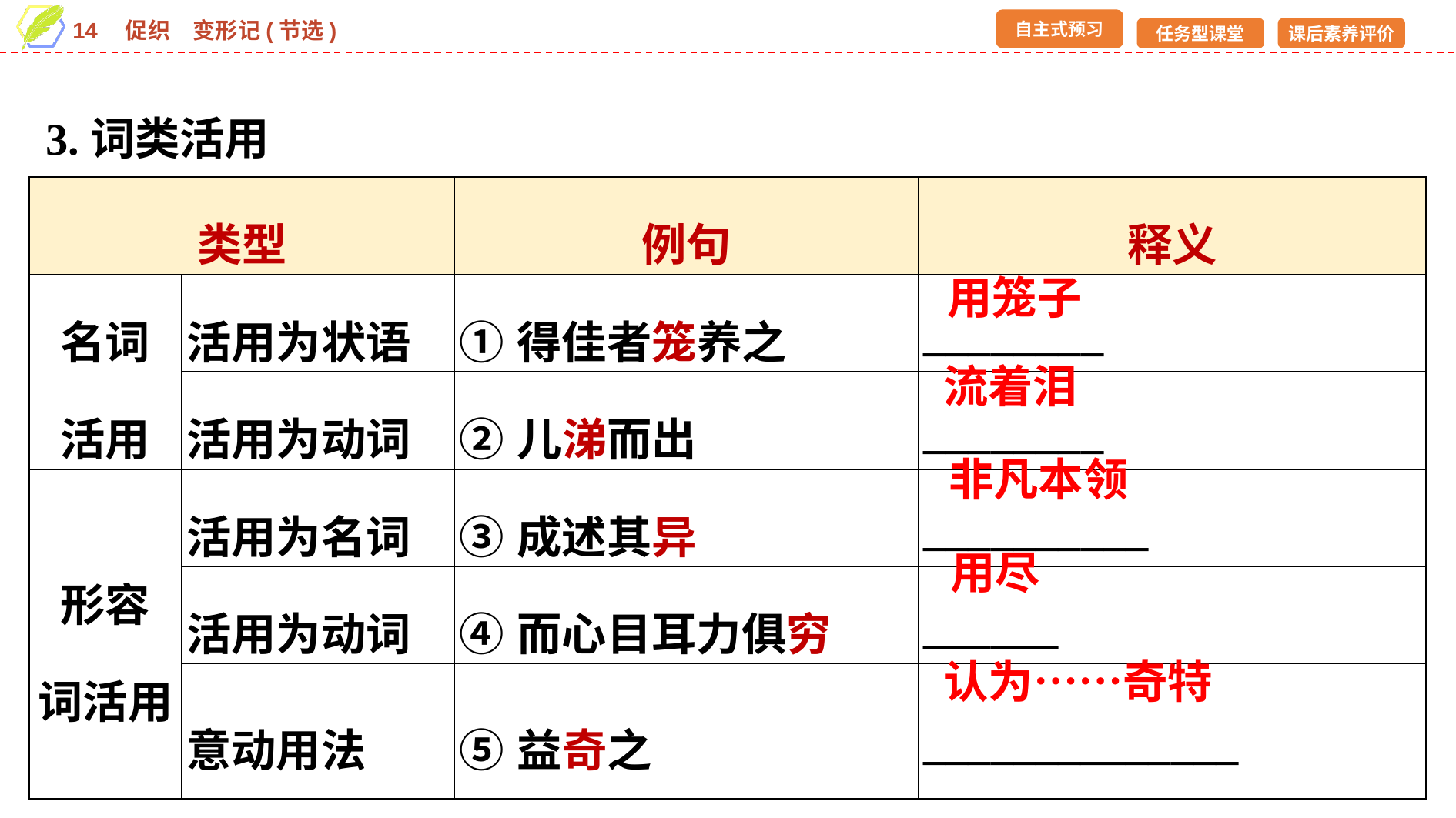

3.词类活用
| 类型 |  | 例句 | 释义 |
| --- | --- | --- | --- |
| 名词 活用 | 活用为状语 | ①得佳者笼养之 | \_\_\_\_\_\_\_\_ |
|  | 活用为动词 | ②儿涕而出 | \_\_\_\_\_\_\_\_ |
| 形容 词活用 | 活用为名词 | ③成述其异 | \_\_\_\_\_\_\_\_\_\_ |
|  | 活用为动词 | ④而心目耳力俱穷 | \_\_\_\_\_\_ |
|  | 意动用法 | ⑤益奇之 | \_\_\_\_\_\_\_\_\_\_\_\_\_\_ |
用笼子
流着泪
非凡本领
用尽
认为……奇特